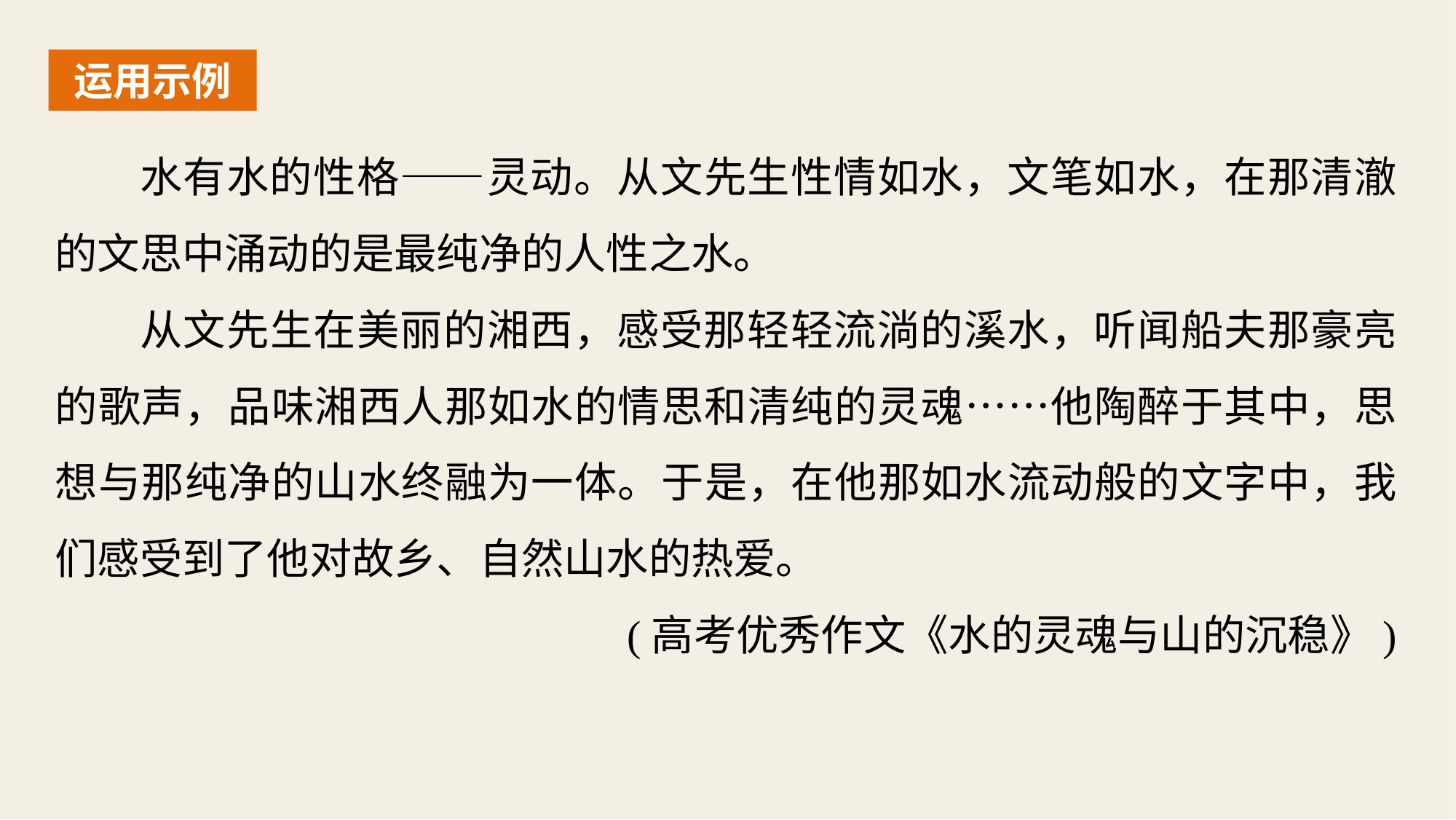

运用示例
水有水的性格——灵动。从文先生性情如水，文笔如水，在那清澈的文思中涌动的是最纯净的人性之水。
从文先生在美丽的湘西，感受那轻轻流淌的溪水，听闻船夫那豪亮的歌声，品味湘西人那如水的情思和清纯的灵魂……他陶醉于其中，思想与那纯净的山水终融为一体。于是，在他那如水流动般的文字中，我们感受到了他对故乡、自然山水的热爱。
(高考优秀作文《水的灵魂与山的沉稳》)